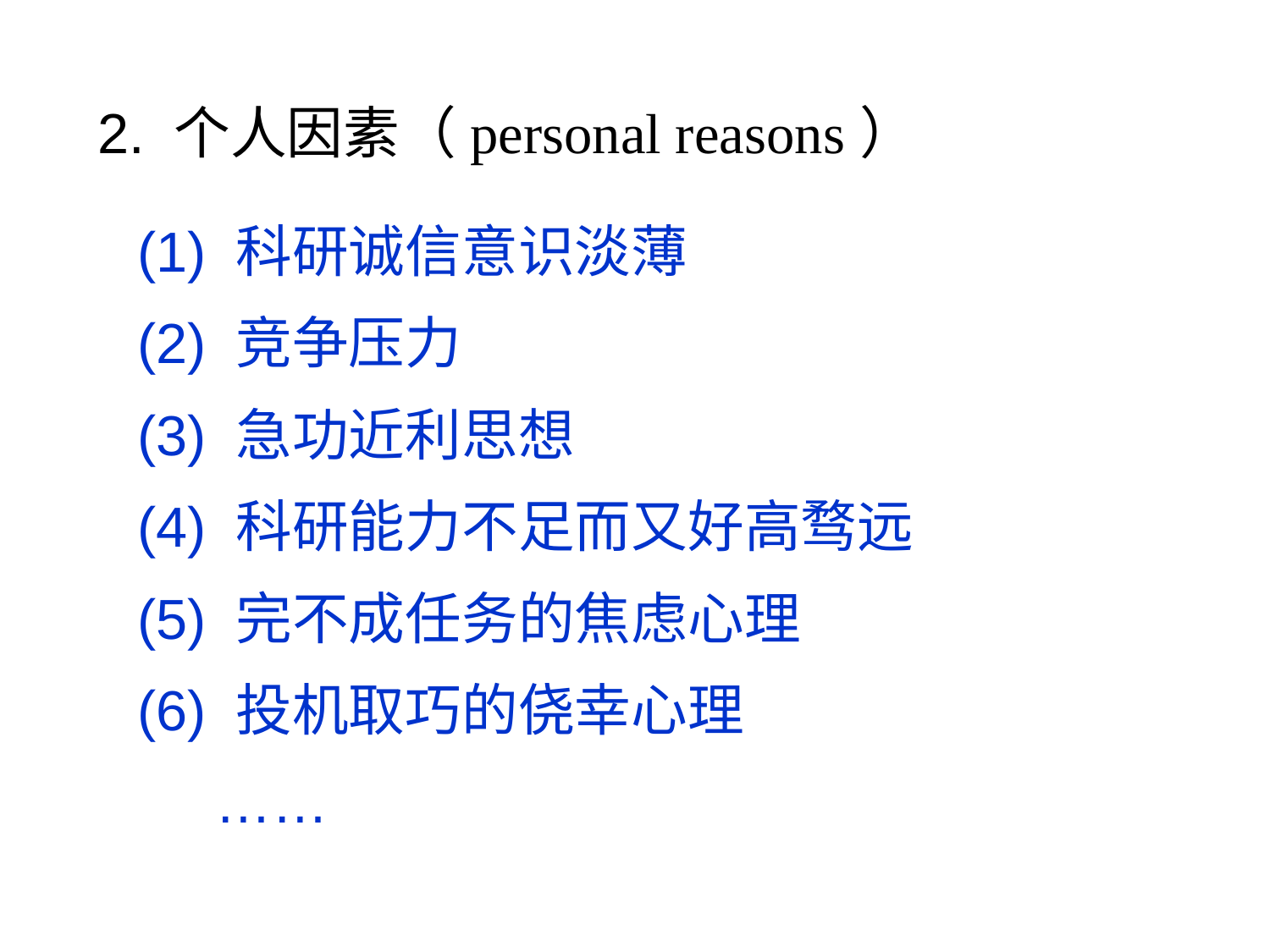

# 2. 个人因素（personal reasons）
(1) 科研诚信意识淡薄
(2) 竞争压力
(3) 急功近利思想
(4) 科研能力不足而又好高骛远
(5) 完不成任务的焦虑心理
(6) 投机取巧的侥幸心理
     ……